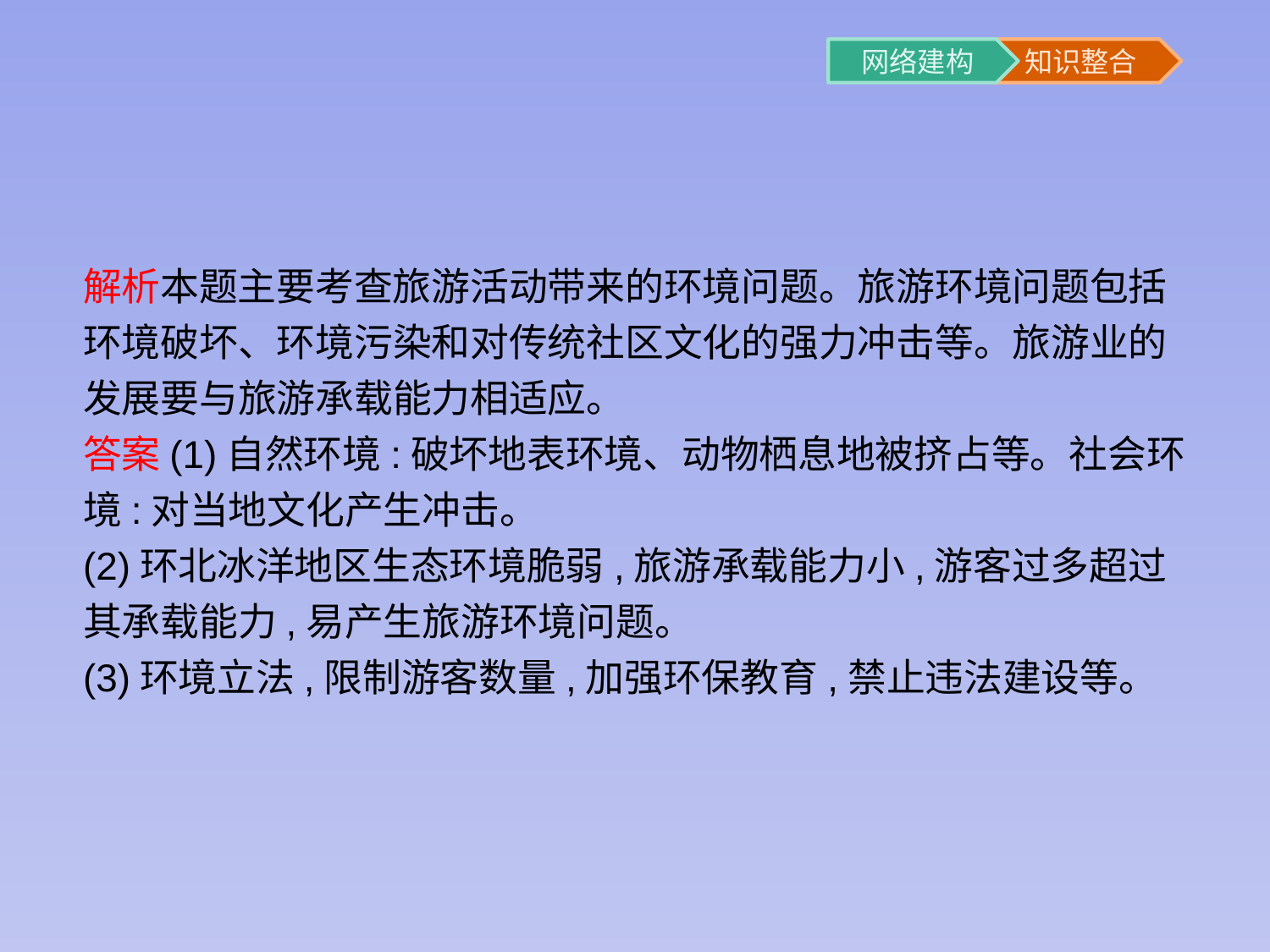

解析本题主要考查旅游活动带来的环境问题。旅游环境问题包括环境破坏、环境污染和对传统社区文化的强力冲击等。旅游业的发展要与旅游承载能力相适应。
答案(1)自然环境:破坏地表环境、动物栖息地被挤占等。社会环境:对当地文化产生冲击。
(2)环北冰洋地区生态环境脆弱,旅游承载能力小,游客过多超过其承载能力,易产生旅游环境问题。
(3)环境立法,限制游客数量,加强环保教育,禁止违法建设等。